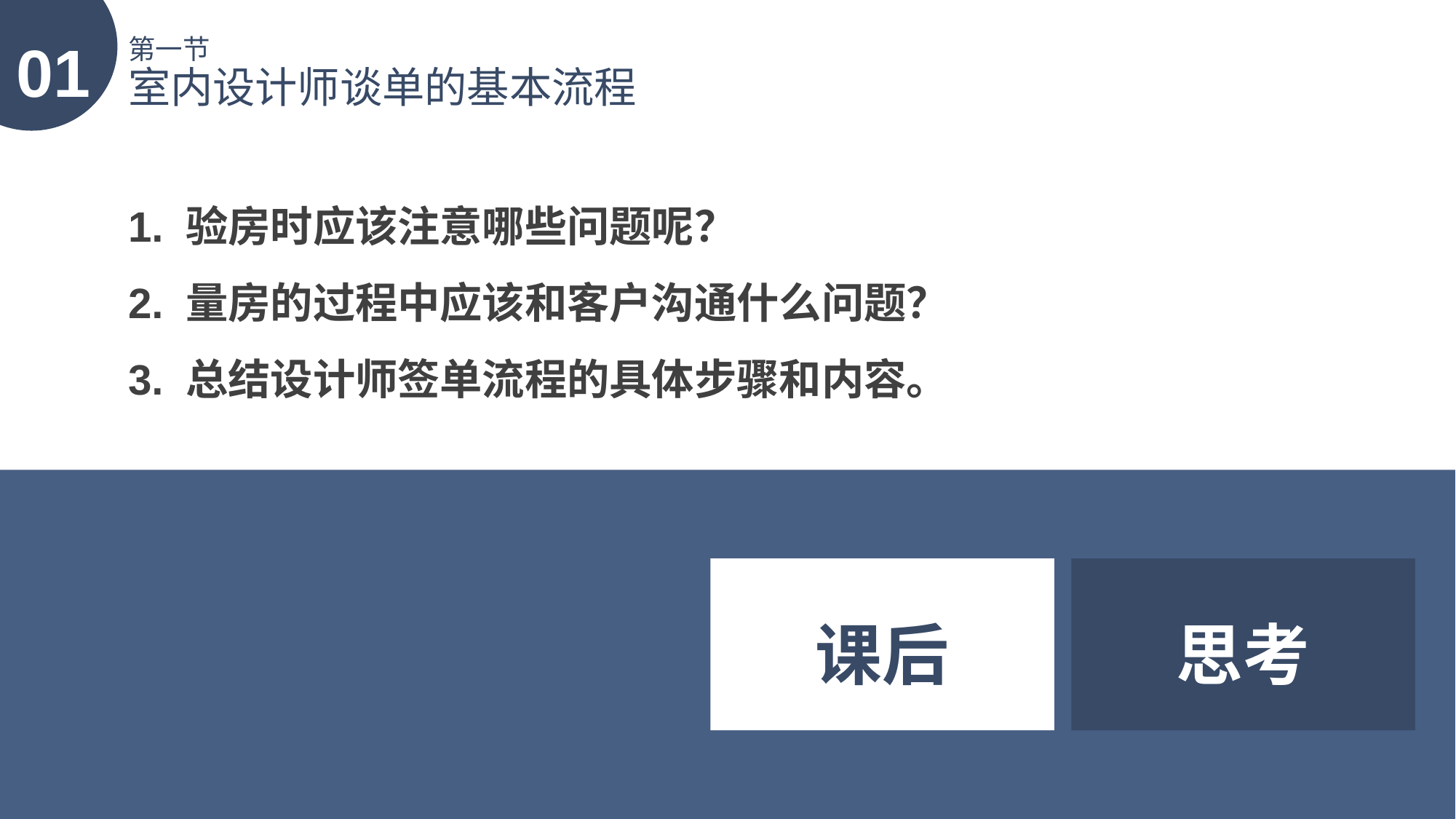

01
第一节
室内设计师谈单的基本流程
1. 验房时应该注意哪些问题呢？
2. 量房的过程中应该和客户沟通什么问题？
3. 总结设计师签单流程的具体步骤和内容。

课后
思考